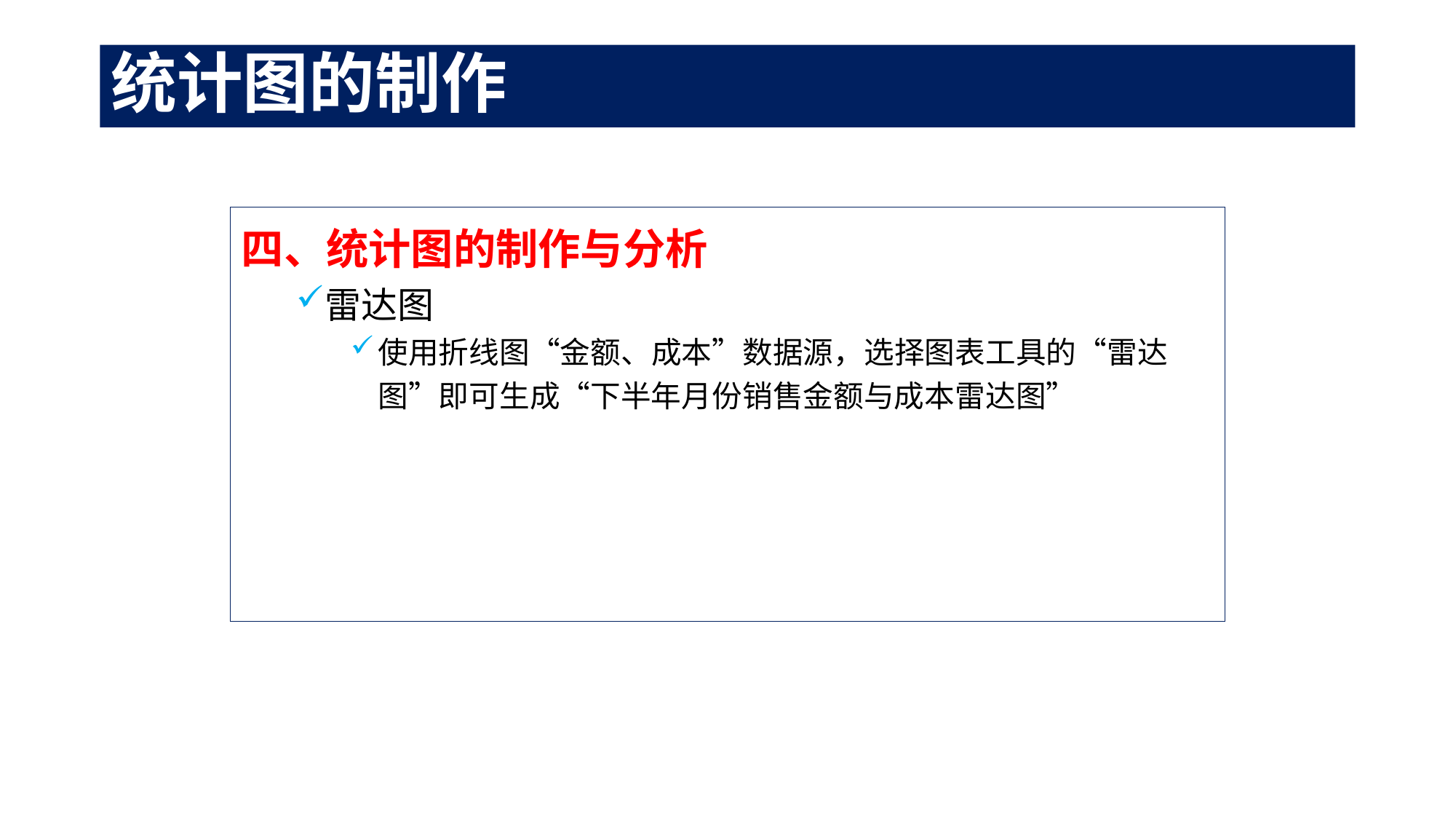

# 统计图的制作
四、统计图的制作与分析
雷达图
使用折线图“金额、成本”数据源，选择图表工具的“雷达图”即可生成“下半年月份销售金额与成本雷达图”